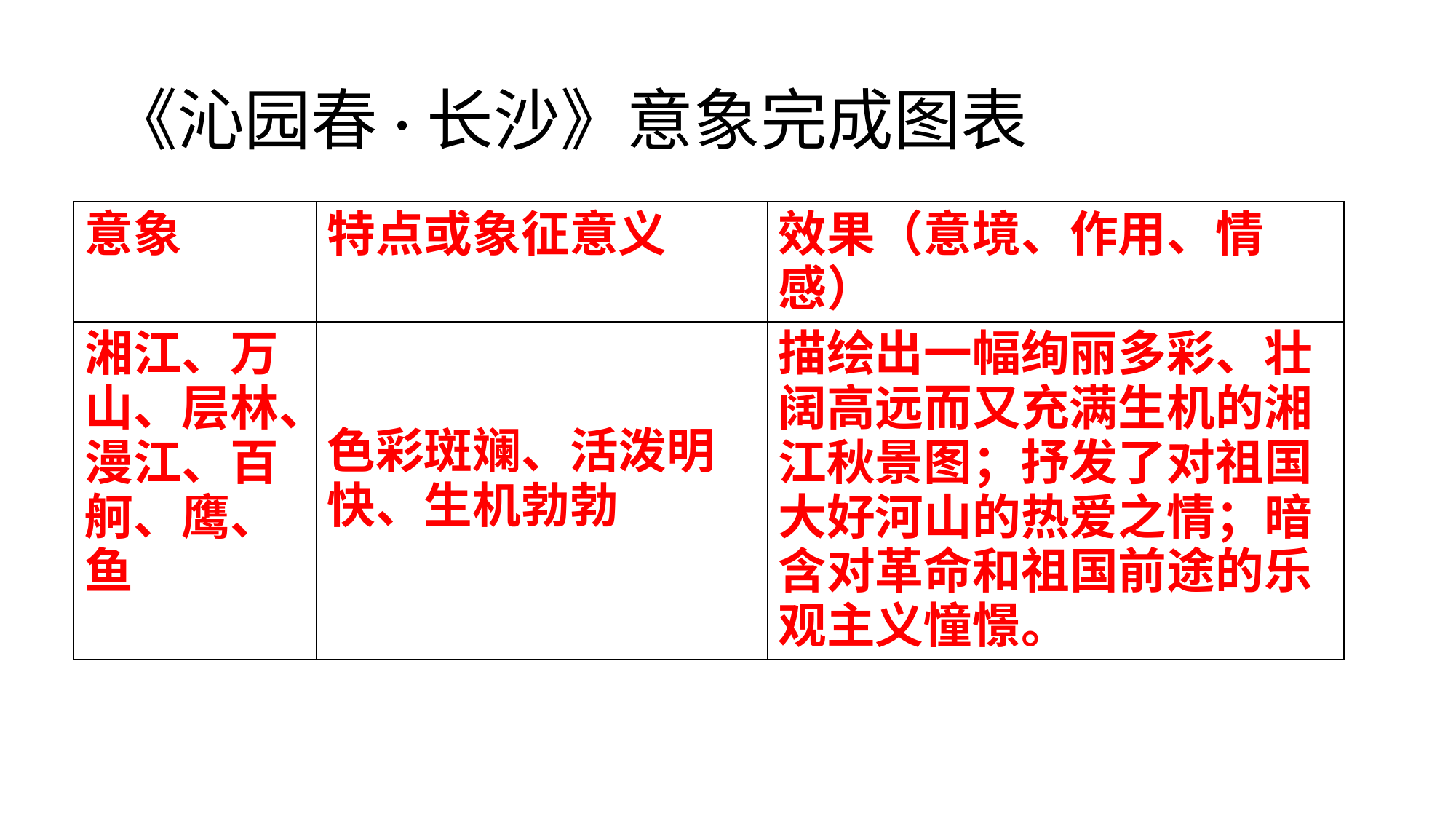

# 《沁园春·长沙》意象完成图表
| 意象 | 特点或象征意义 | 效果（意境、作用、情感） |
| --- | --- | --- |
| 湘江、万山、层林、漫江、百舸、鹰、鱼 | 色彩斑斓、活泼明快、生机勃勃 | 描绘出一幅绚丽多彩、壮阔高远而又充满生机的湘江秋景图；抒发了对祖国大好河山的热爱之情；暗含对革命和祖国前途的乐观主义憧憬。 |